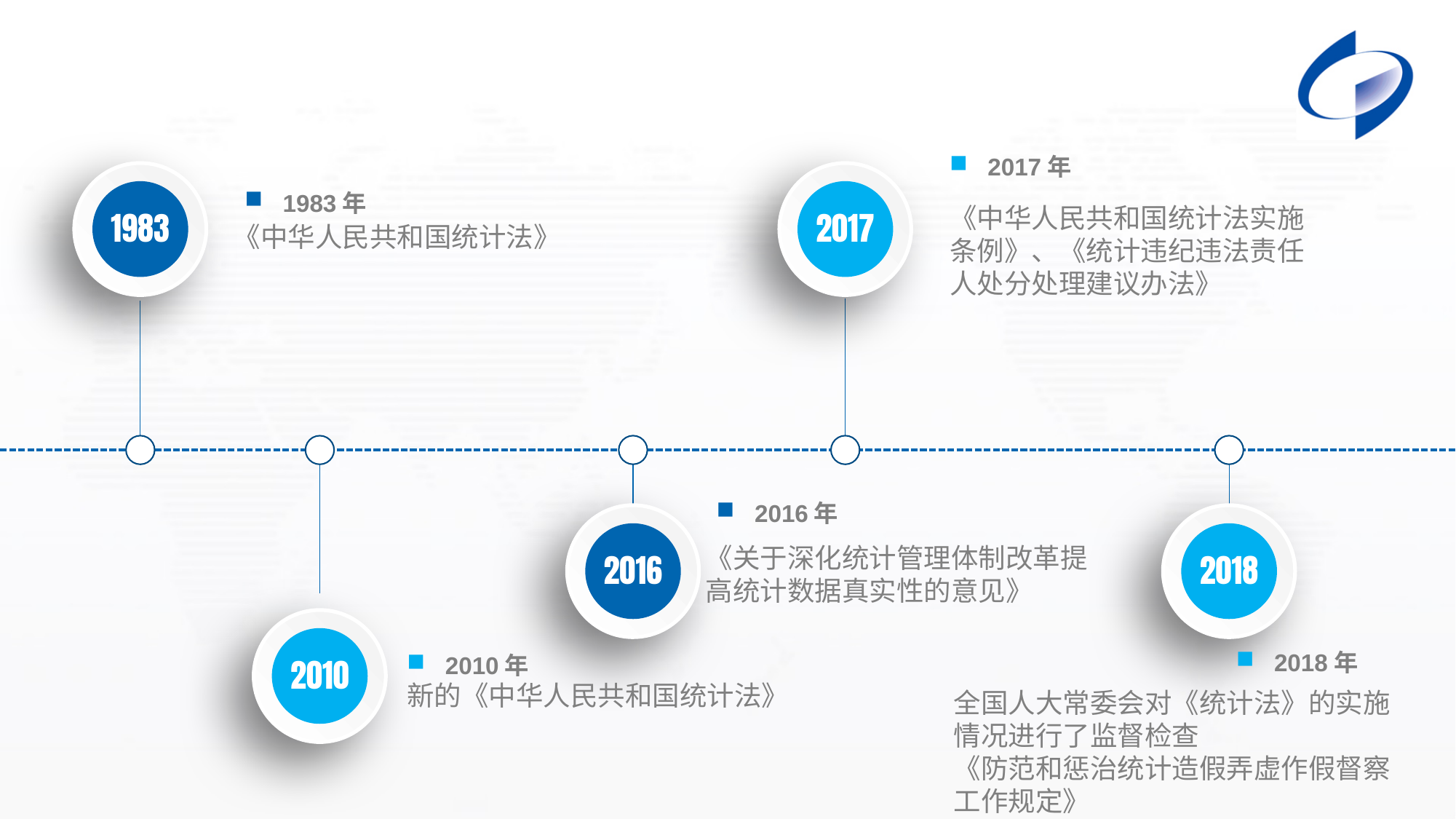

2017年

1983

2017

1983年
《中华人民共和国统计法实施条例》、《统计违纪违法责任人处分处理建议办法》
《中华人民共和国统计法》

2010

2016

2018
2016年
《关于深化统计管理体制改革提高统计数据真实性的意见》
2018年
2010年
新的《中华人民共和国统计法》
全国人大常委会对《统计法》的实施情况进行了监督检查
《防范和惩治统计造假弄虚作假督察工作规定》